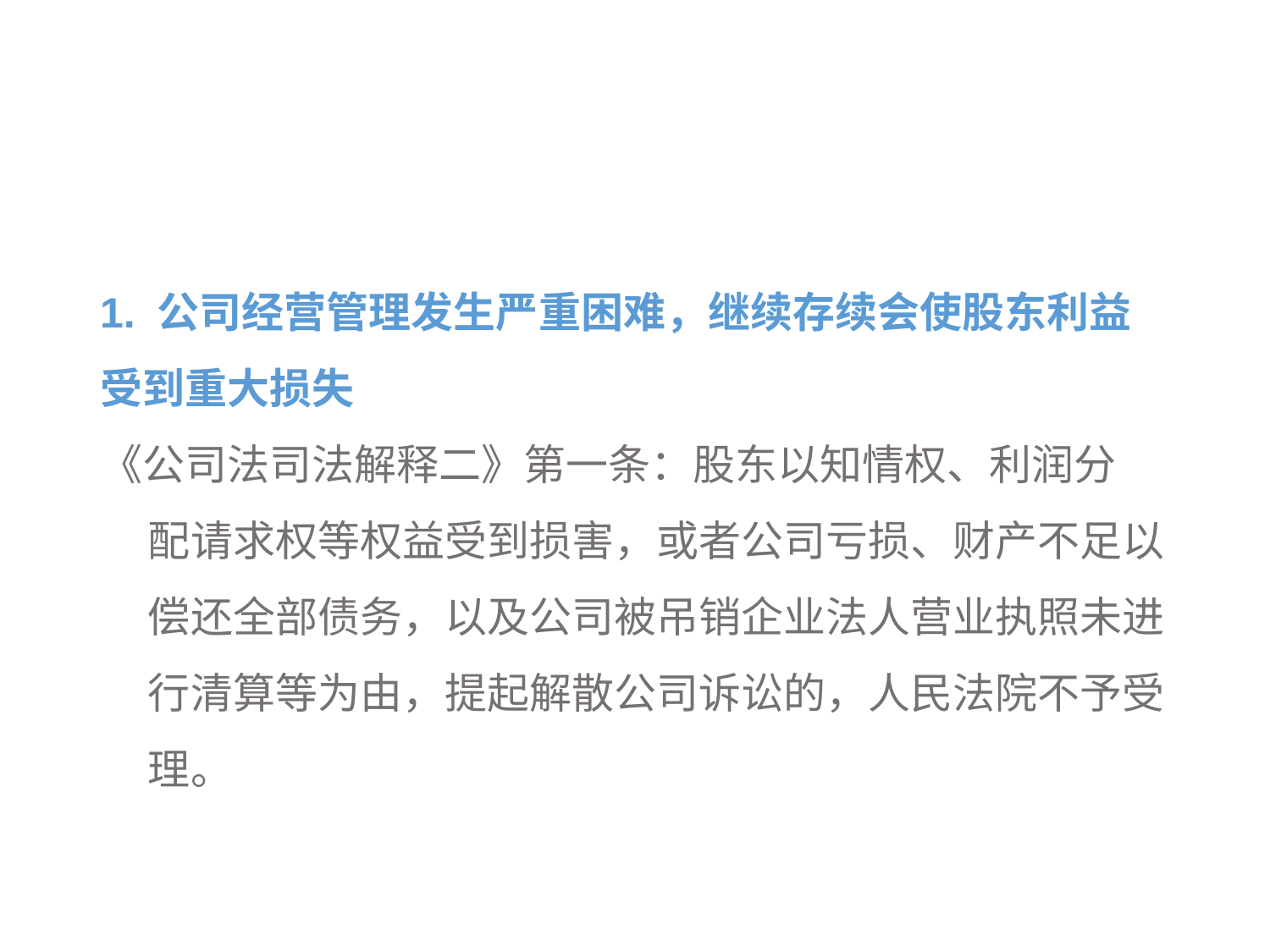

#
1. 公司经营管理发生严重困难，继续存续会使股东利益受到重大损失
《公司法司法解释二》第一条：股东以知情权、利润分
    配请求权等权益受到损害，或者公司亏损、财产不足以
    偿还全部债务，以及公司被吊销企业法人营业执照未进
    行清算等为由，提起解散公司诉讼的，人民法院不予受
    理。